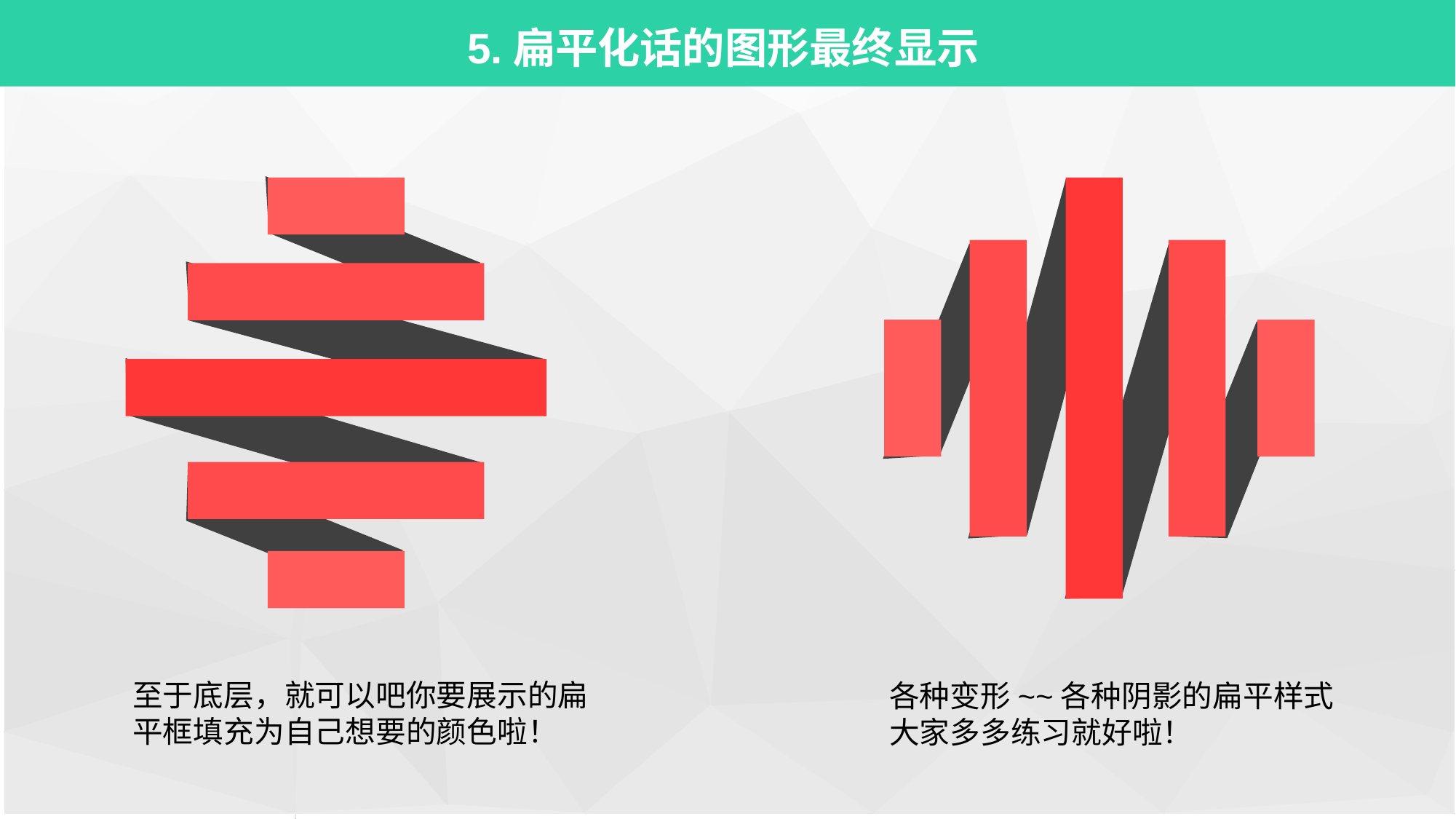

5.扁平化话的图形最终显示

至于底层，就可以吧你要展示的扁平框填充为自己想要的颜色啦！
各种变形~~各种阴影的扁平样式大家多多练习就好啦！